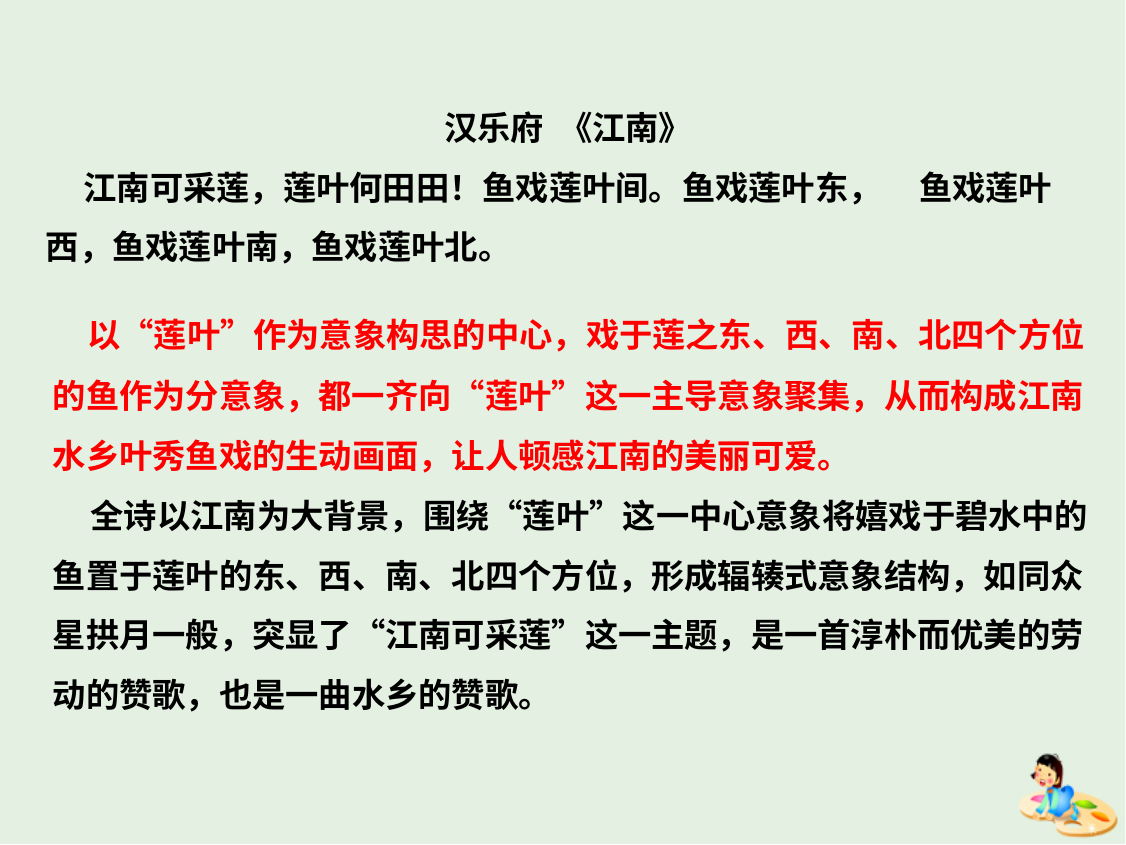

汉乐府  《江南》
    江南可采莲，莲叶何田田！鱼戏莲叶间。鱼戏莲叶东，     鱼戏莲叶西，鱼戏莲叶南，鱼戏莲叶北。
   以“莲叶”作为意象构思的中心，戏于莲之东、西、南、北四个方位的鱼作为分意象，都一齐向“莲叶”这一主导意象聚集，从而构成江南水乡叶秀鱼戏的生动画面，让人顿感江南的美丽可爱。
    全诗以江南为大背景，围绕“莲叶”这一中心意象将嬉戏于碧水中的鱼置于莲叶的东、西、南、北四个方位，形成辐辏式意象结构，如同众星拱月一般，突显了“江南可采莲”这一主题，是一首淳朴而优美的劳动的赞歌，也是一曲水乡的赞歌。